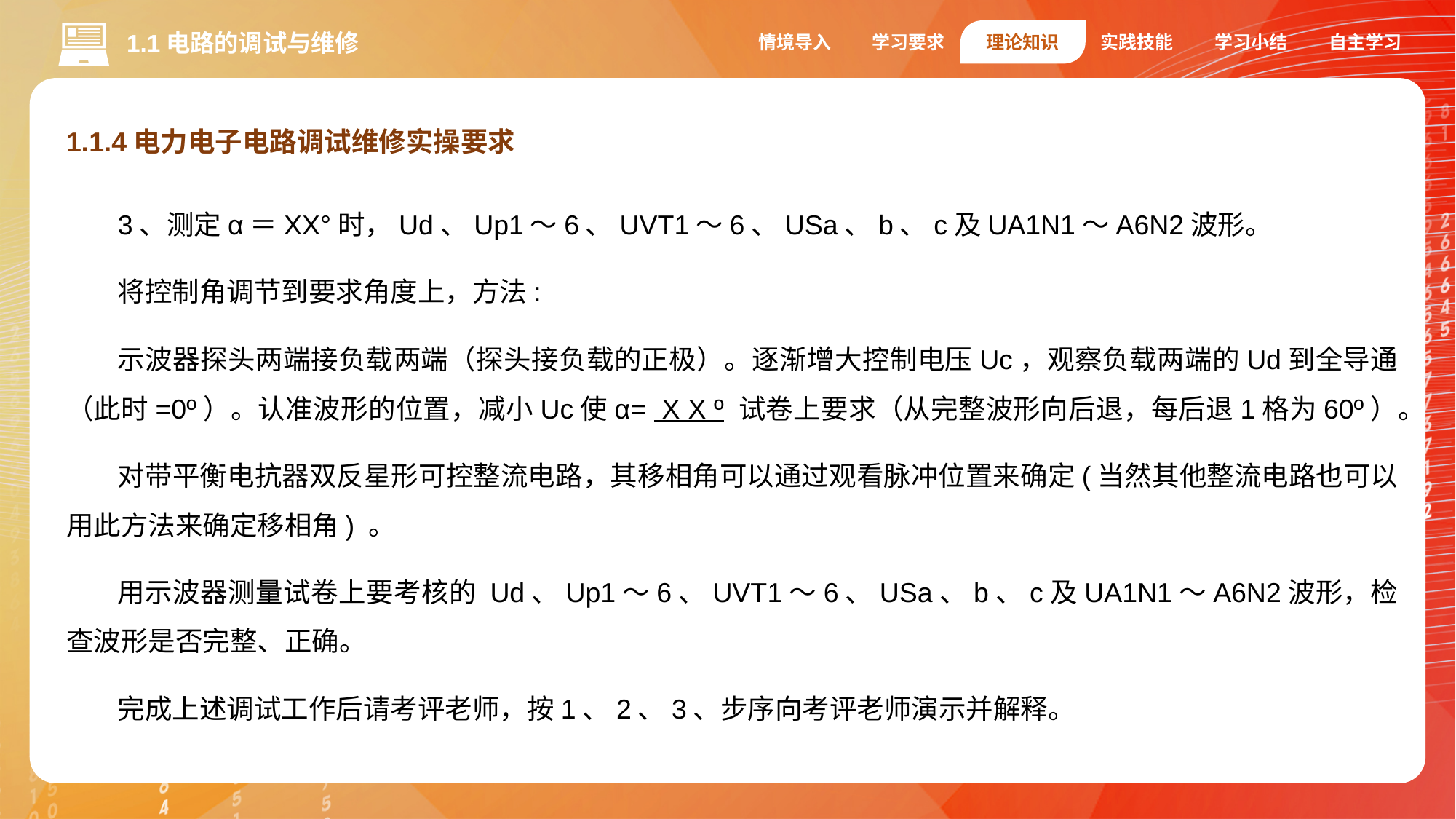

情境导入
学习要求
理论知识
实践技能
学习小结
自主学习
1.1电路的调试与维修

1.1.4电力电子电路调试维修实操要求
3、测定α＝XX°时，Ud、Up1～6、UVT1～6、USa、b、c及UA1N1～A6N2波形。
将控制角调节到要求角度上，方法:
示波器探头两端接负载两端（探头接负载的正极）。逐渐增大控制电压Uc，观察负载两端的Ud到全导通（此时=0º）。认准波形的位置，减小Uc使α=  X X º 试卷上要求（从完整波形向后退，每后退1格为60º）。
对带平衡电抗器双反星形可控整流电路，其移相角可以通过观看脉冲位置来确定(当然其他整流电路也可以用此方法来确定移相角) 。
用示波器测量试卷上要考核的 Ud、Up1～6、UVT1～6、USa、b、c及UA1N1～A6N2波形，检查波形是否完整、正确。
完成上述调试工作后请考评老师，按1、2、3、步序向考评老师演示并解释。
1.编码器